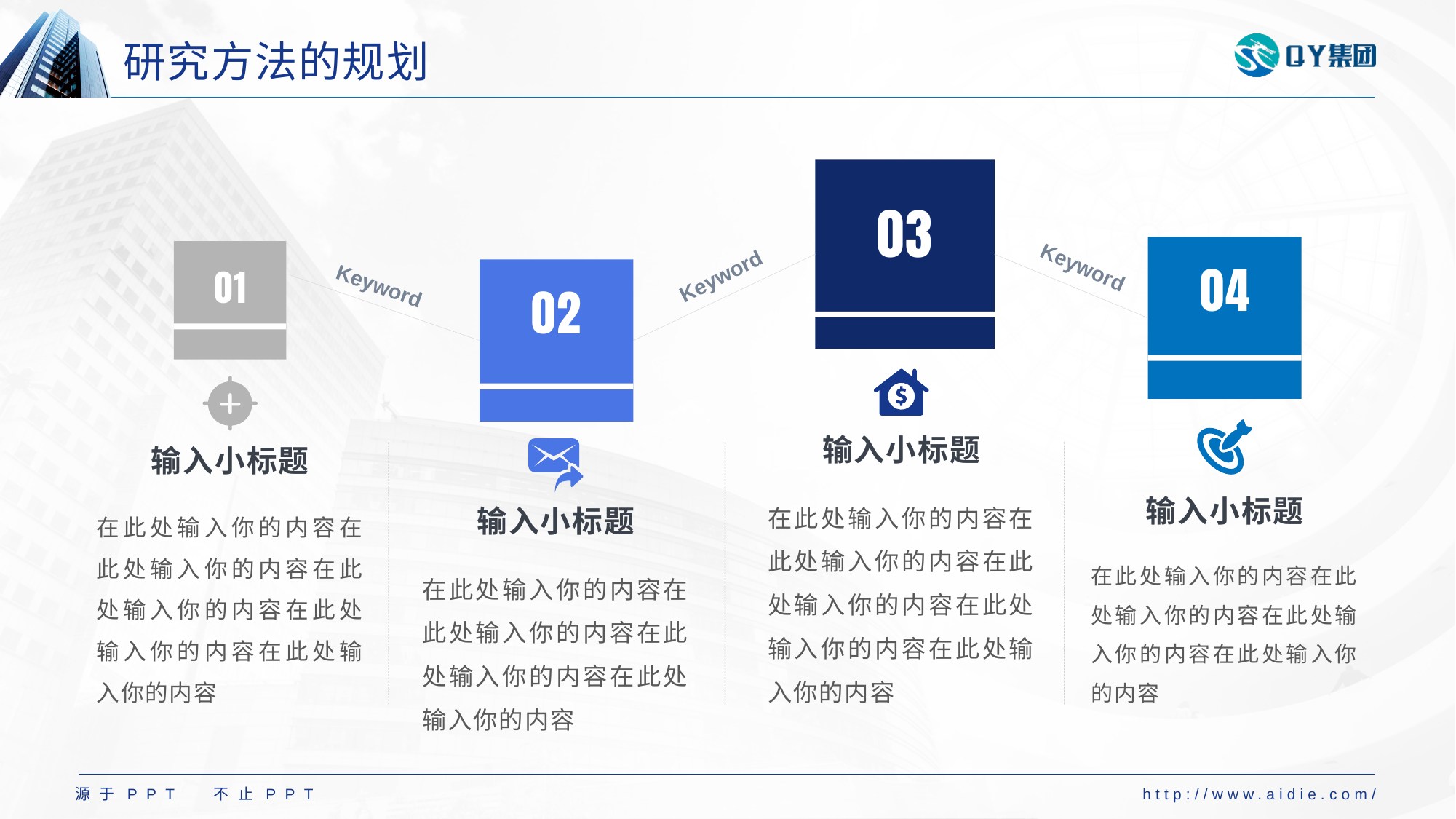

# 研究方法的规划
03

Keyword
04
Keyword
01
Keyword
02

输入小标题
输入小标题

在此处输入你的内容在此处输入你的内容在此处输入你的内容在此处输入你的内容在此处输入你的内容
输入小标题
在此处输入你的内容在此处输入你的内容在此处输入你的内容在此处输入你的内容在此处输入你的内容
输入小标题
在此处输入你的内容在此处输入你的内容在此处输入你的内容在此处输入你的内容
在此处输入你的内容在此处输入你的内容在此处输入你的内容在此处输入你的内容